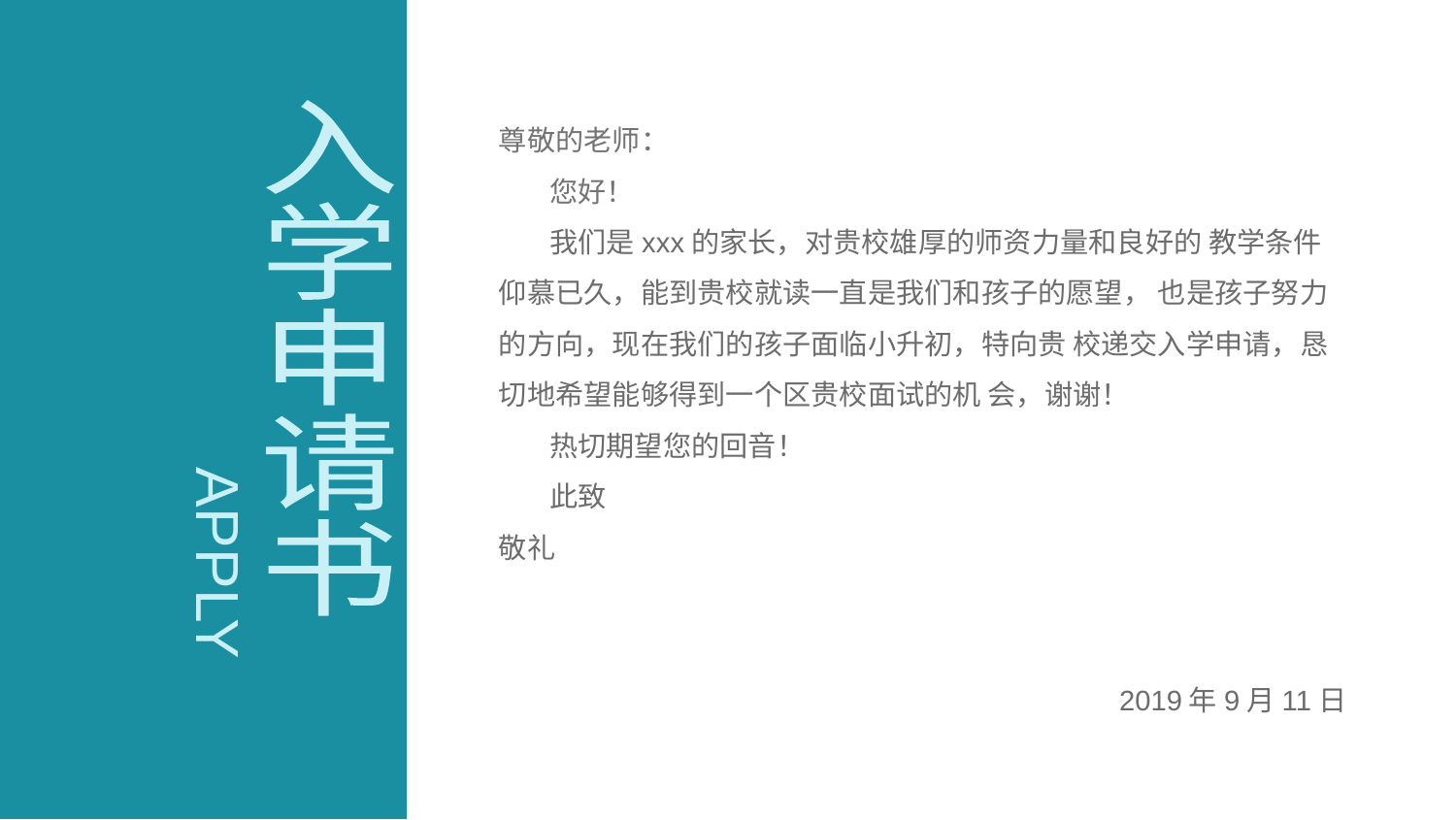

入
学
申
请
书
尊敬的老师：
       您好！
       我们是xxx的家长，对贵校雄厚的师资力量和良好的 教学条件仰慕已久，能到贵校就读一直是我们和孩子的愿望， 也是孩子努力的方向，现在我们的孩子面临小升初，特向贵 校递交入学申请，恳切地希望能够得到一个区贵校面试的机 会，谢谢！
       热切期望您的回音！
       此致
敬礼

                                                                                                                         2019年9月11日
APPLY